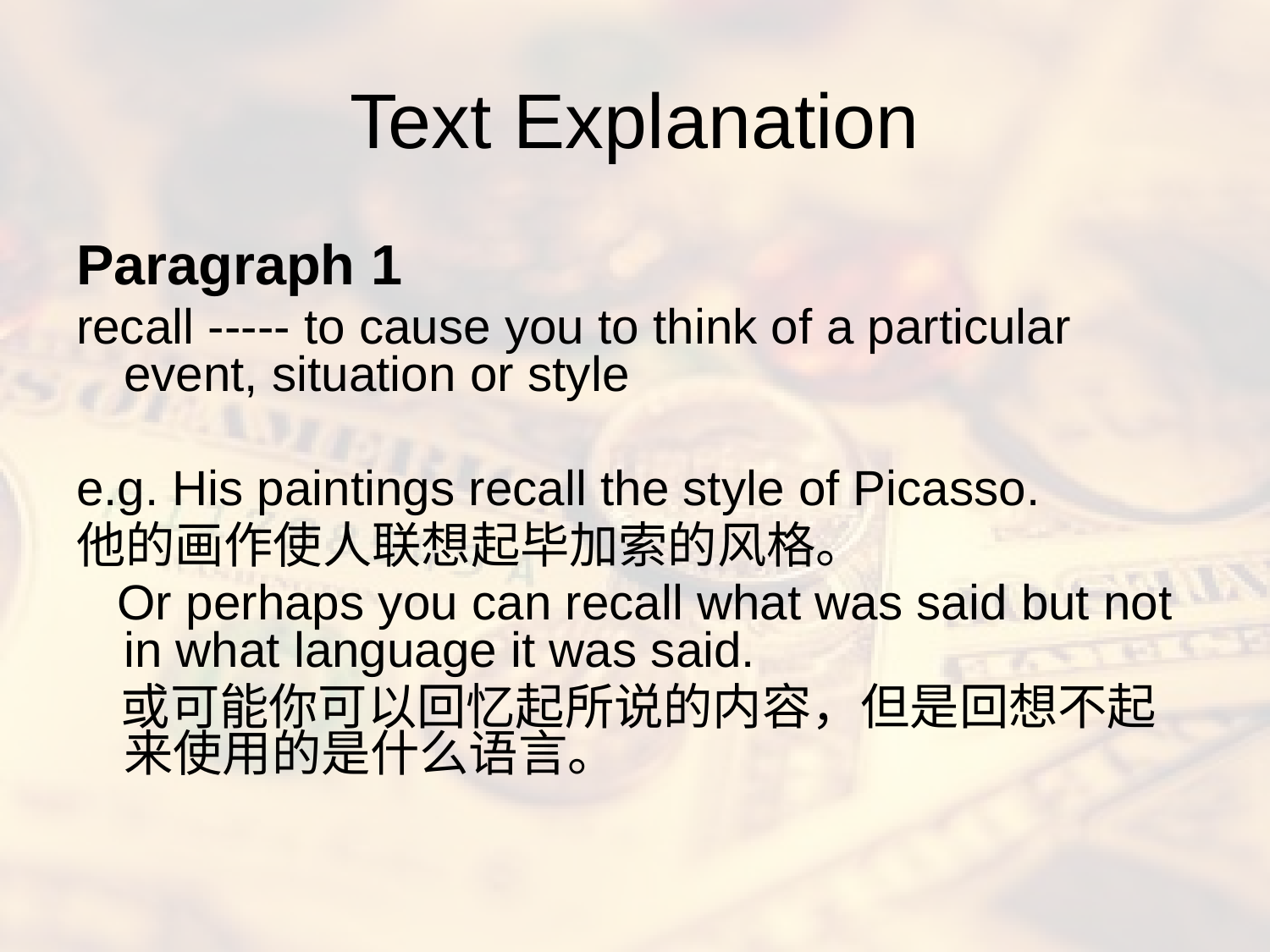

# Text Explanation
Paragraph 1
recall ----- to cause you to think of a particular event, situation or style

e.g. His paintings recall the style of Picasso.
他的画作使人联想起毕加索的风格。
   Or perhaps you can recall what was said but not in what language it was said.
   或可能你可以回忆起所说的内容，但是回想不起来使用的是什么语言。